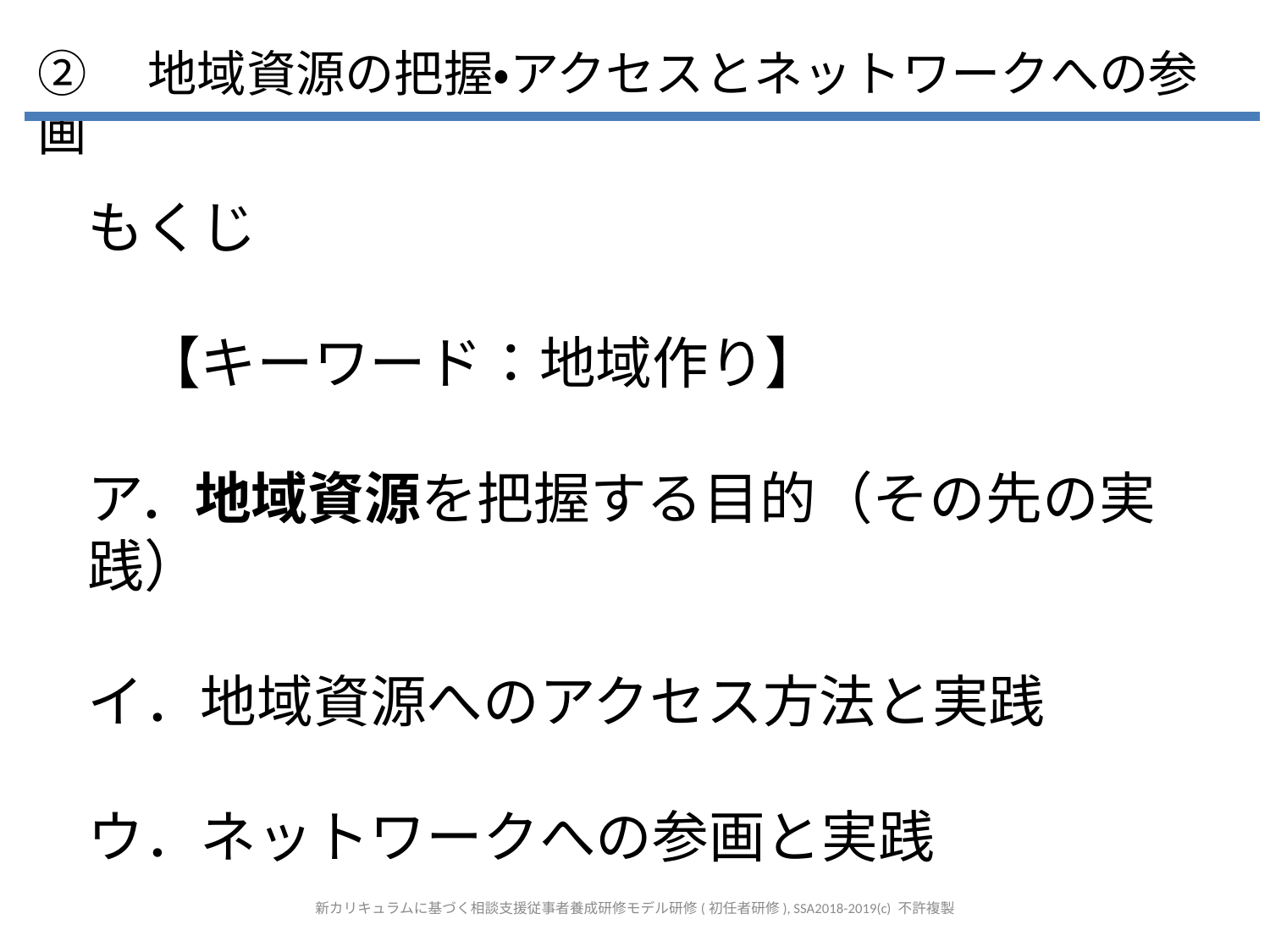

②　地域資源の把握・アクセスとネットワークへの参画
もくじ

　【キーワード：地域作り】

ア．地域資源を把握する目的（その先の実践）

イ．地域資源へのアクセス方法と実践

ウ．ネットワークへの参画と実践
新カリキュラムに基づく相談支援従事者養成研修モデル研修(初任者研修), SSA2018-2019(c) 不許複製